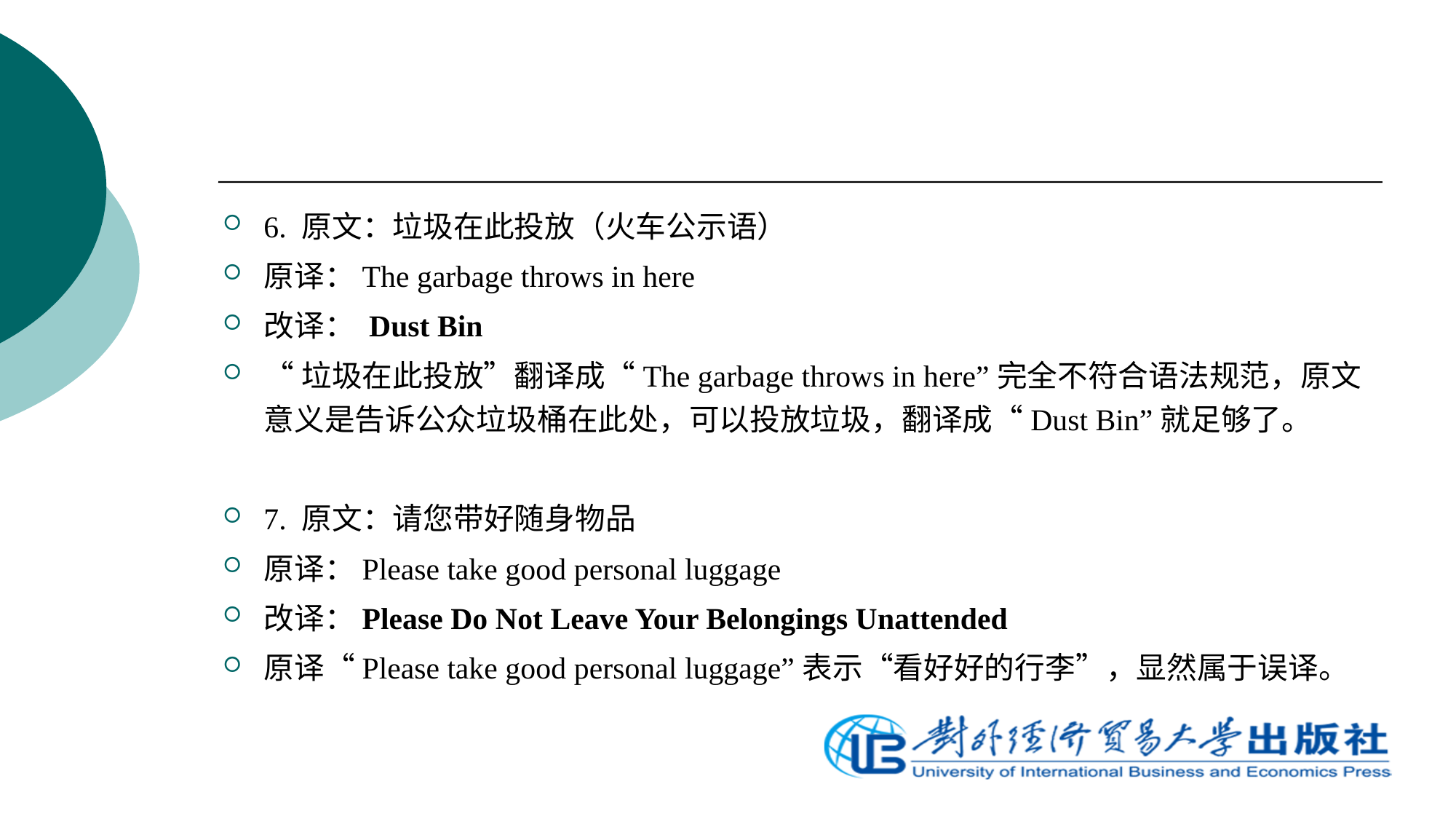

6. 原文：垃圾在此投放（火车公示语）
原译：The garbage throws in here
改译： Dust Bin
“垃圾在此投放”翻译成“The garbage throws in here”完全不符合语法规范，原文意义是告诉公众垃圾桶在此处，可以投放垃圾，翻译成“Dust Bin”就足够了。

7. 原文：请您带好随身物品
原译：Please take good personal luggage
改译：Please Do Not Leave Your Belongings Unattended
原译“Please take good personal luggage”表示“看好好的行李”，显然属于误译。